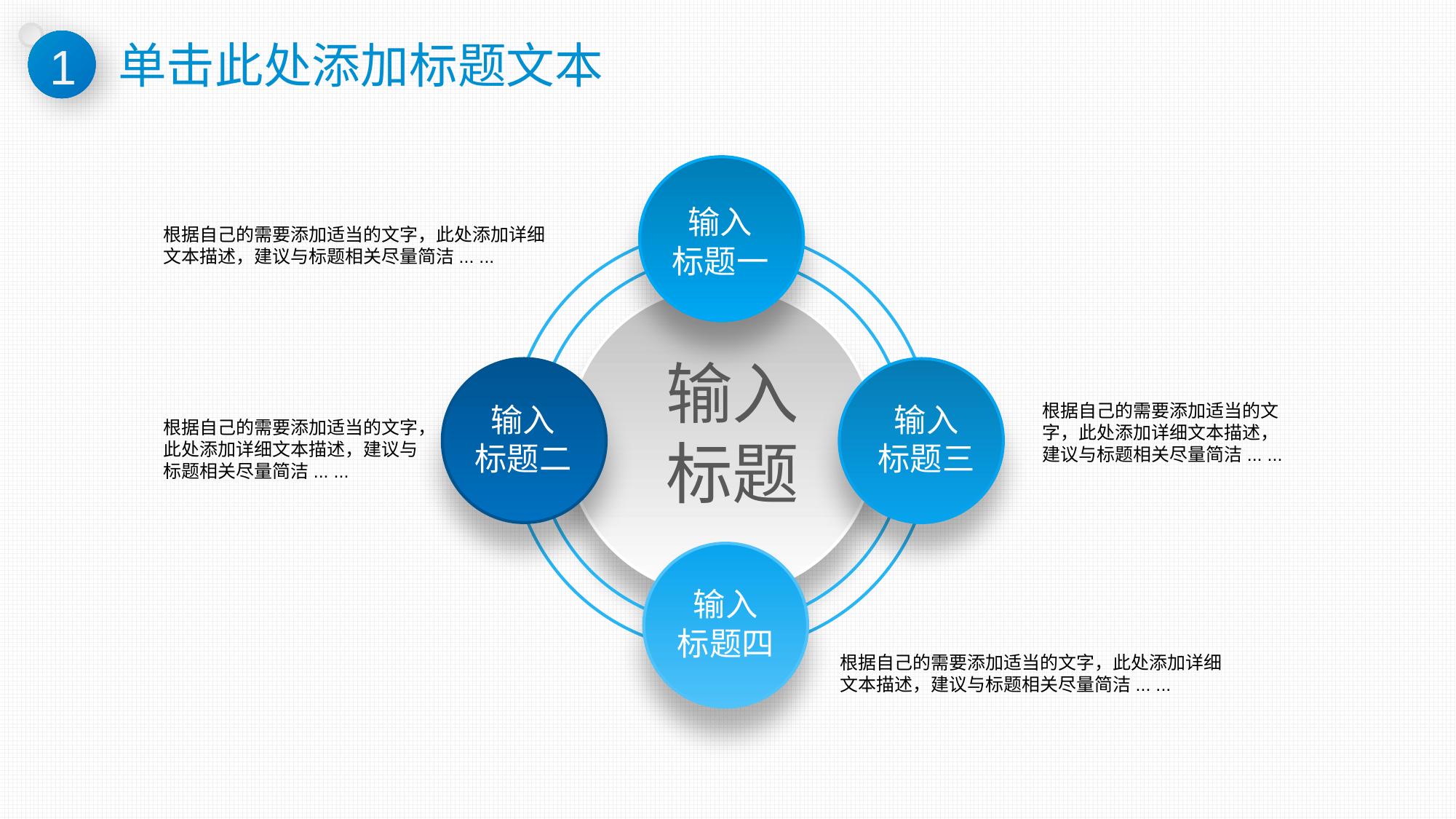

1
# 单击此处添加标题文本

输入
标题一

输入
标题二
输入
标题三

输入
标题四
根据自己的需要添加适当的文字，此处添加详细文本描述，建议与标题相关尽量简洁... ...

输入
标题
根据自己的需要添加适当的文字，此处添加详细文本描述，建议与标题相关尽量简洁... ...
根据自己的需要添加适当的文字，此处添加详细文本描述，建议与标题相关尽量简洁... ...
根据自己的需要添加适当的文字，此处添加详细文本描述，建议与标题相关尽量简洁... ...